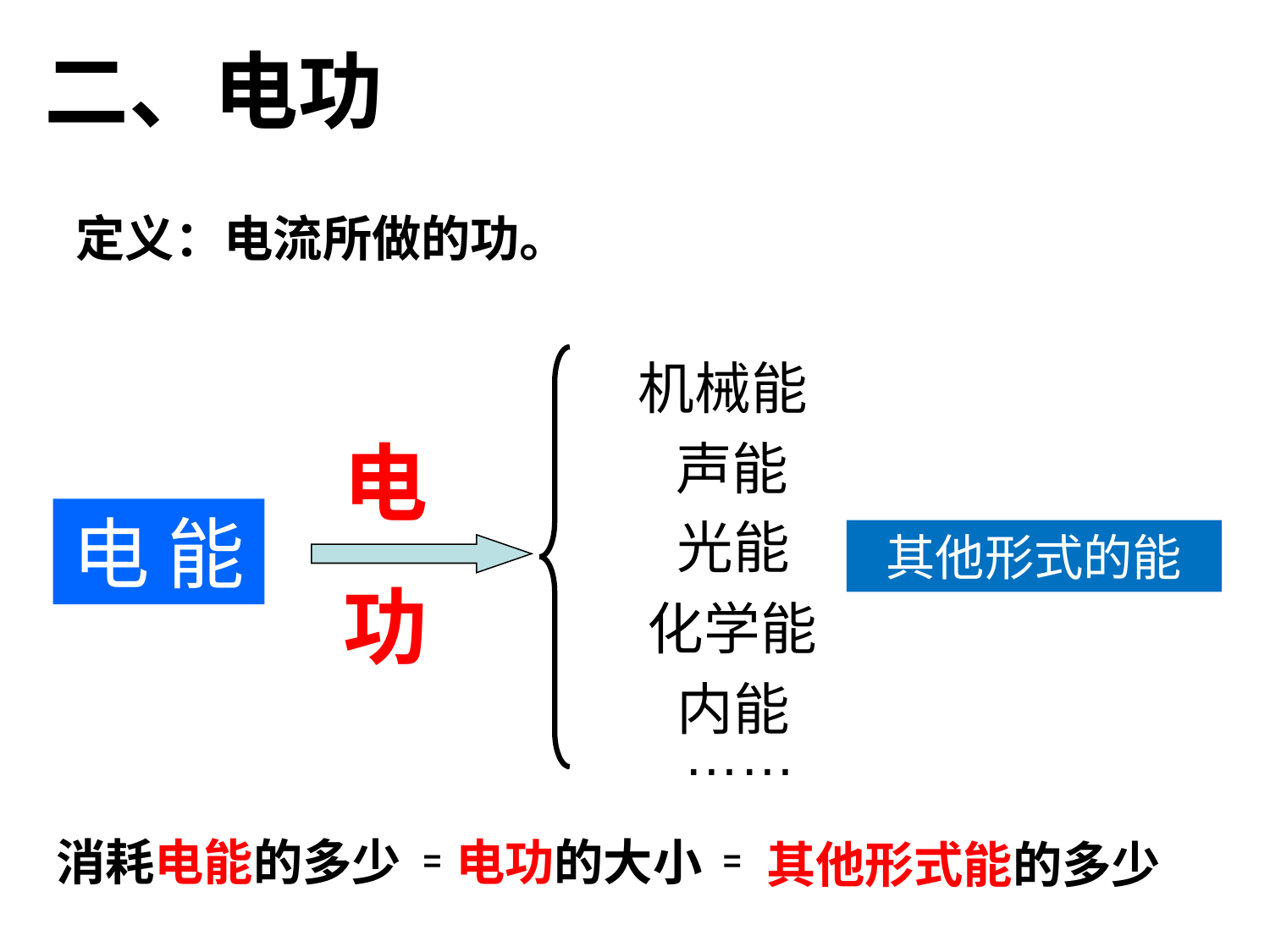

二、电功
定义：电流所做的功。
机械能

电
功
声能
电 能
光能
其他形式的能

化学能
内能
……
消耗电能的多少
电功的大小
其他形式能的多少
=
=